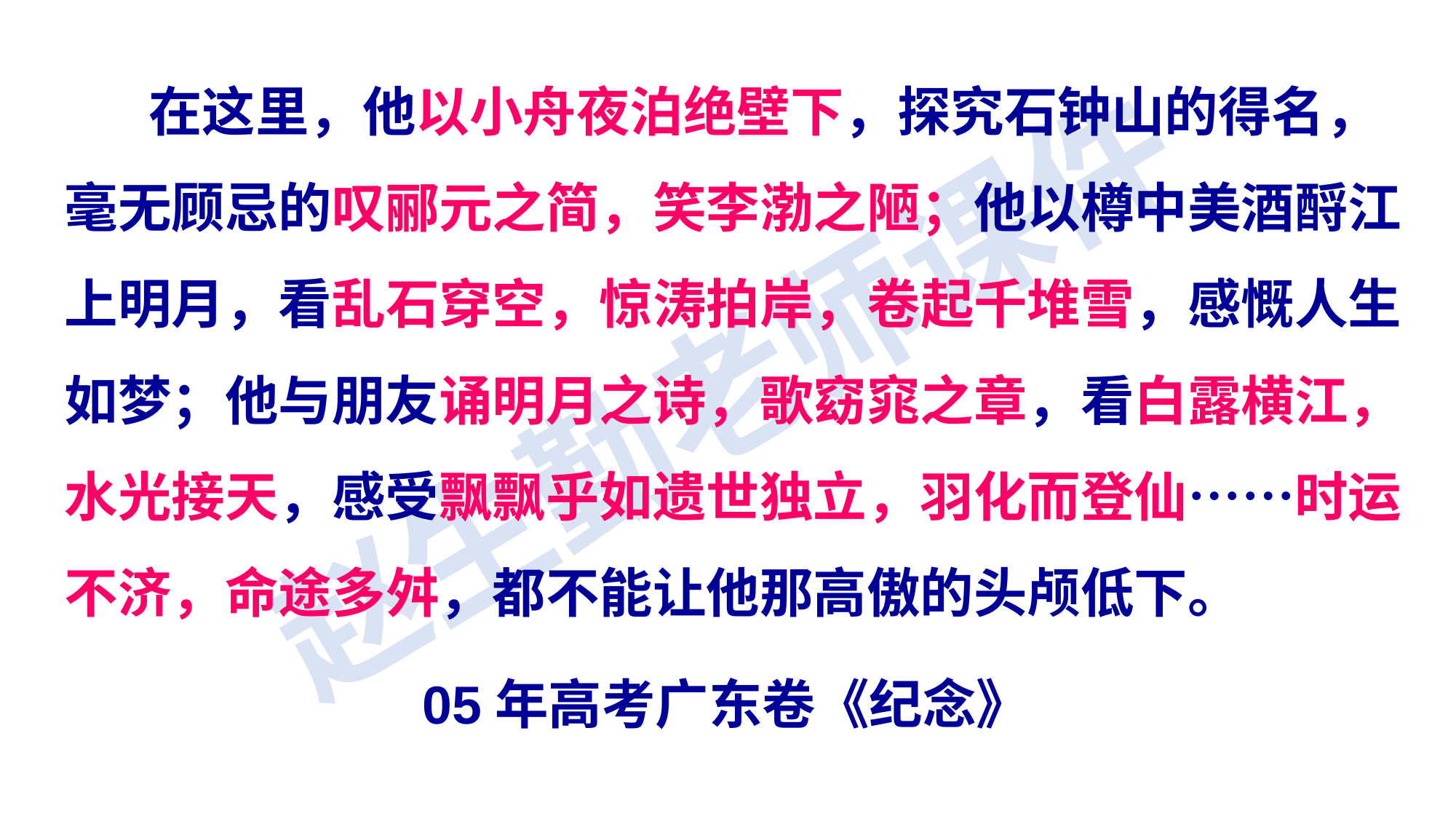

在这里，他以小舟夜泊绝壁下，探究石钟山的得名，毫无顾忌的叹郦元之简，笑李渤之陋；他以樽中美酒酹江上明月，看乱石穿空，惊涛拍岸，卷起千堆雪，感慨人生如梦；他与朋友诵明月之诗，歌窈窕之章，看白露横江，水光接天，感受飘飘乎如遗世独立，羽化而登仙……时运不济，命途多舛，都不能让他那高傲的头颅低下。
                        05年高考广东卷《纪念》